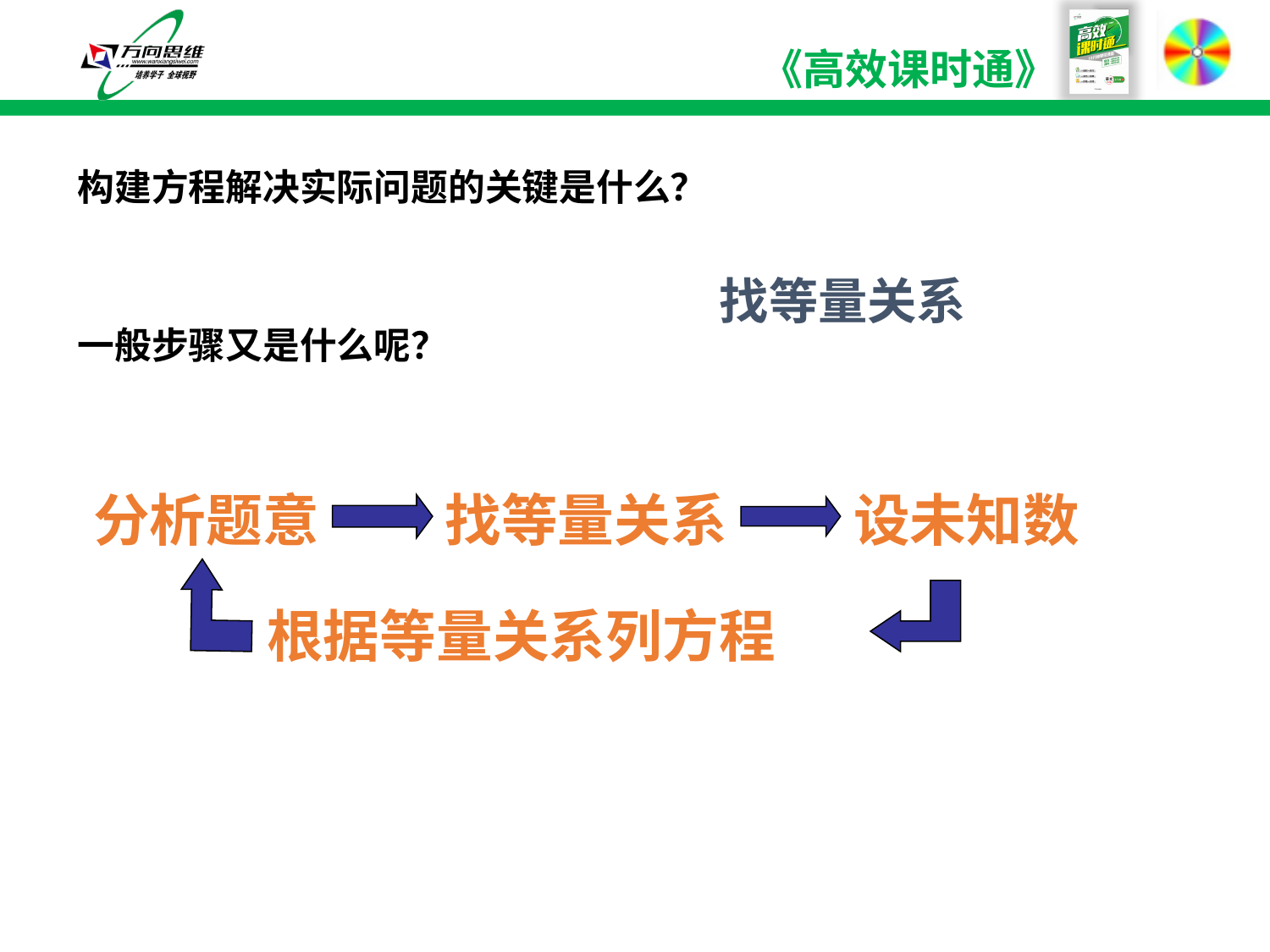

构建方程解决实际问题的关键是什么？

一般步骤又是什么呢？
找等量关系
分析题意
找等量关系

设未知数

根据等量关系列方程